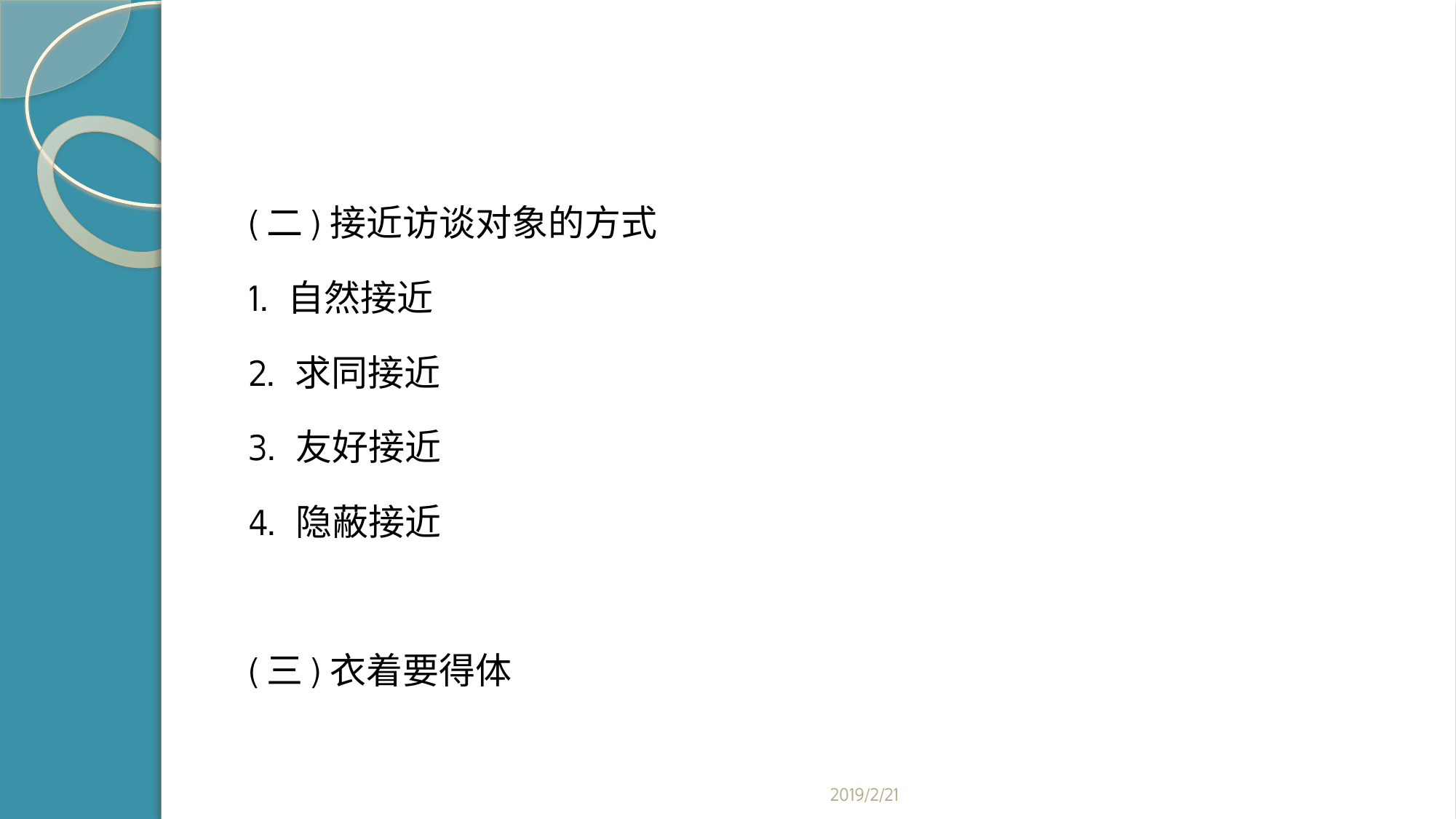

#
(二)接近访谈对象的方式
1. 自然接近
2. 求同接近
3. 友好接近
4. 隐蔽接近

(三)衣着要得体

2019/2/21